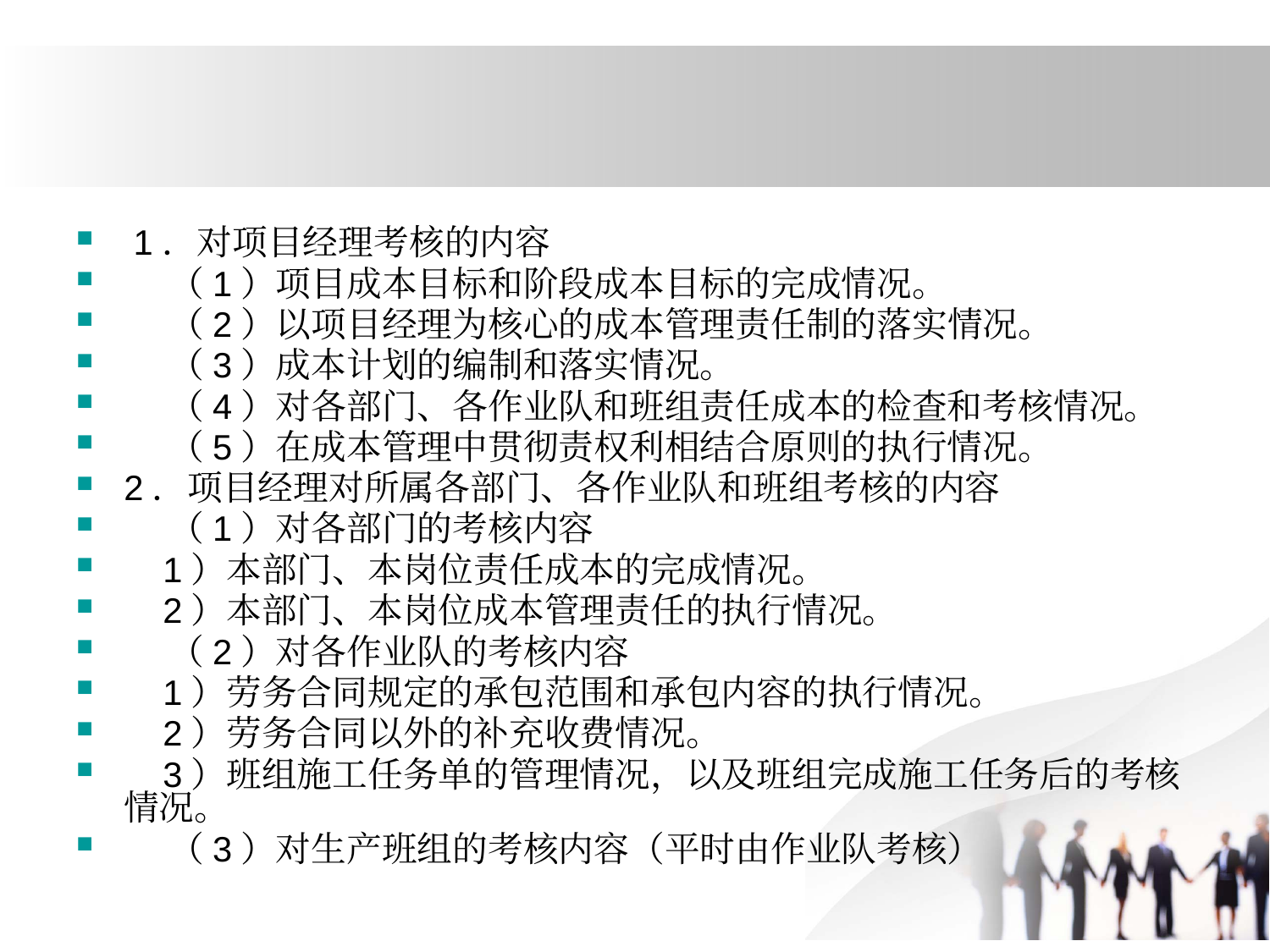

#
 1．对项目经理考核的内容
    （1）项目成本目标和阶段成本目标的完成情况。
    （2）以项目经理为核心的成本管理责任制的落实情况。
    （3）成本计划的编制和落实情况。
    （4）对各部门、各作业队和班组责任成本的检查和考核情况。
    （5）在成本管理中贯彻责权利相结合原则的执行情况。
2．项目经理对所属各部门、各作业队和班组考核的内容
    （1）对各部门的考核内容
    1）本部门、本岗位责任成本的完成情况。
    2）本部门、本岗位成本管理责任的执行情况。
    （2）对各作业队的考核内容
    1）劳务合同规定的承包范围和承包内容的执行情况。
    2）劳务合同以外的补充收费情况。
    3）班组施工任务单的管理情况，以及班组完成施工任务后的考核情况。
    （3）对生产班组的考核内容（平时由作业队考核）